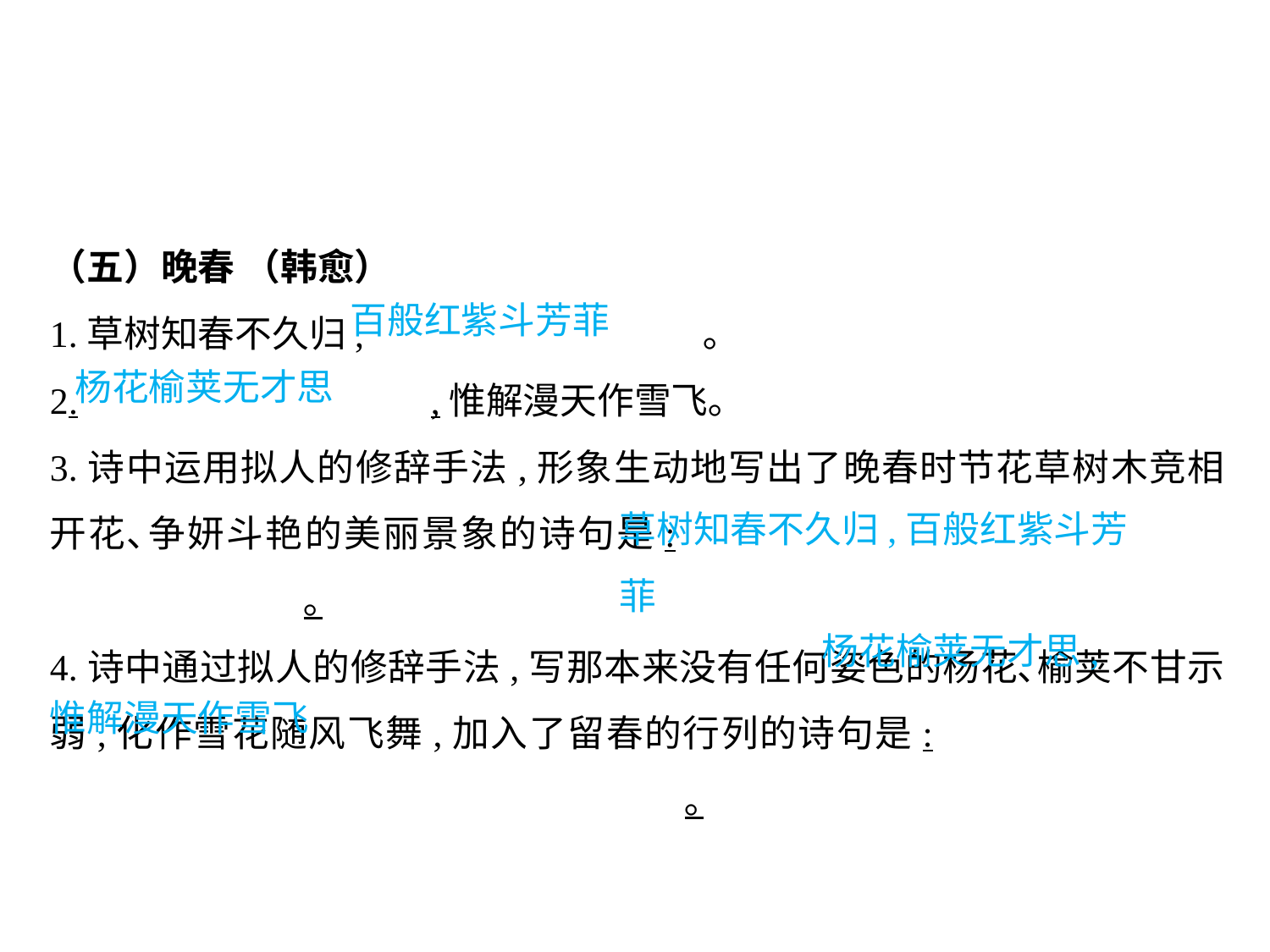

（五）晚春 （韩愈）
1.草树知春不久归,			 ｡
2.			,惟解漫天作雪飞｡
3.诗中运用拟人的修辞手法,形象生动地写出了晚春时节花草树木竞相开花､争妍斗艳的美丽景象的诗句是:							｡
4.诗中通过拟人的修辞手法,写那本来没有任何姿色的杨花､榆荚不甘示弱,化作雪花随风飞舞,加入了留春的行列的诗句是:								｡
百般红紫斗芳菲
杨花榆荚无才思
草树知春不久归,百般红紫斗芳菲
杨花榆荚无才思,
惟解漫天作雪飞